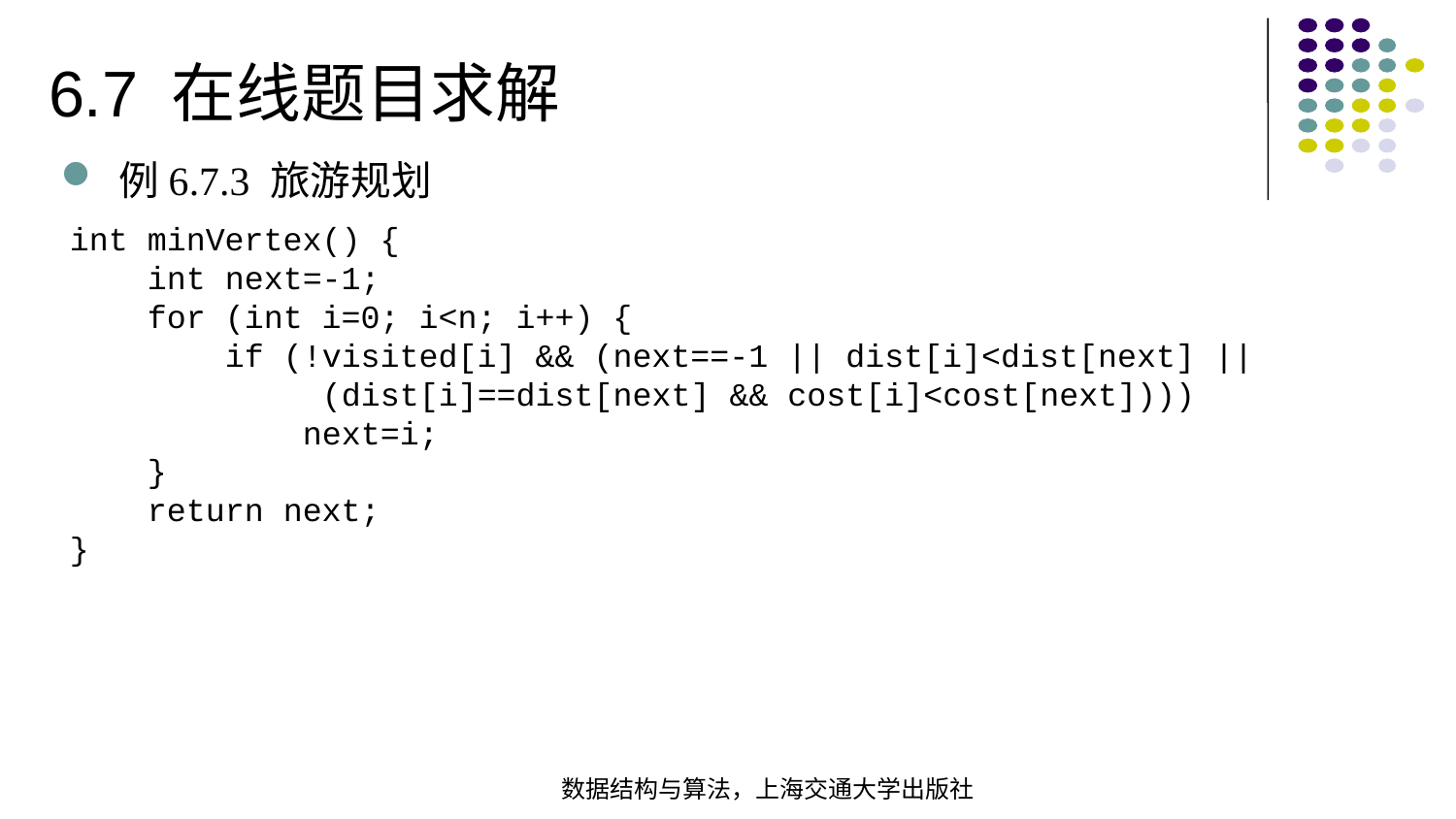

6.7 在线题目求解
例6.7.3 旅游规划
int minVertex() {    int next=-1;    for (int i=0; i<n; i++) {        if (!visited[i] && (next==-1 || dist[i]<dist[next] ||             (dist[i]==dist[next] && cost[i]<cost[next])))            next=i;    }    return next;
}